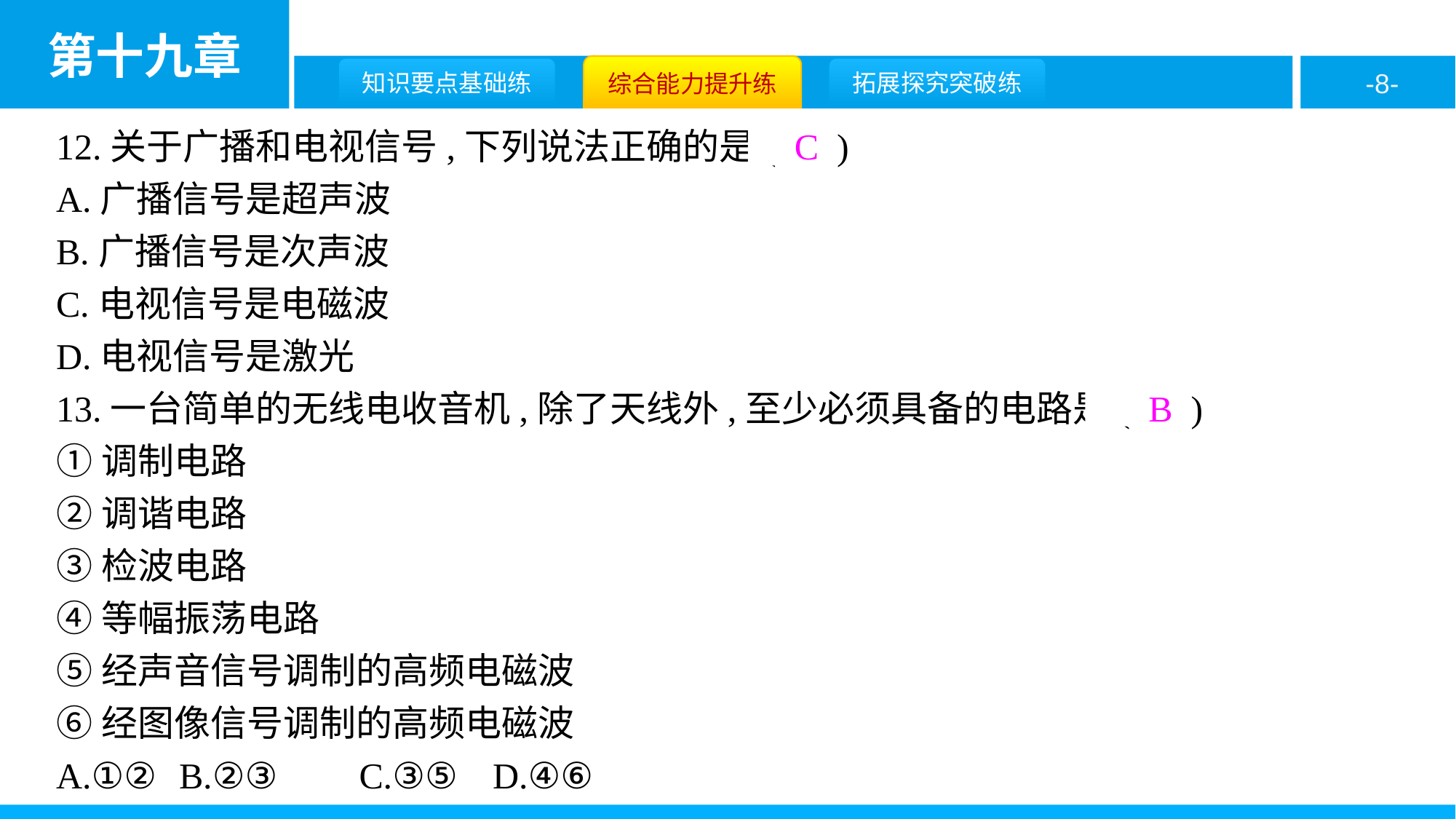

12.关于广播和电视信号,下列说法正确的是(  C  )
A.广播信号是超声波
B.广播信号是次声波
C.电视信号是电磁波
D.电视信号是激光
13.一台简单的无线电收音机,除了天线外,至少必须具备的电路是(  B  )
①调制电路
②调谐电路
③检波电路
④等幅振荡电路
⑤经声音信号调制的高频电磁波
⑥经图像信号调制的高频电磁波
A.①②	B.②③	C.③⑤	D.④⑥